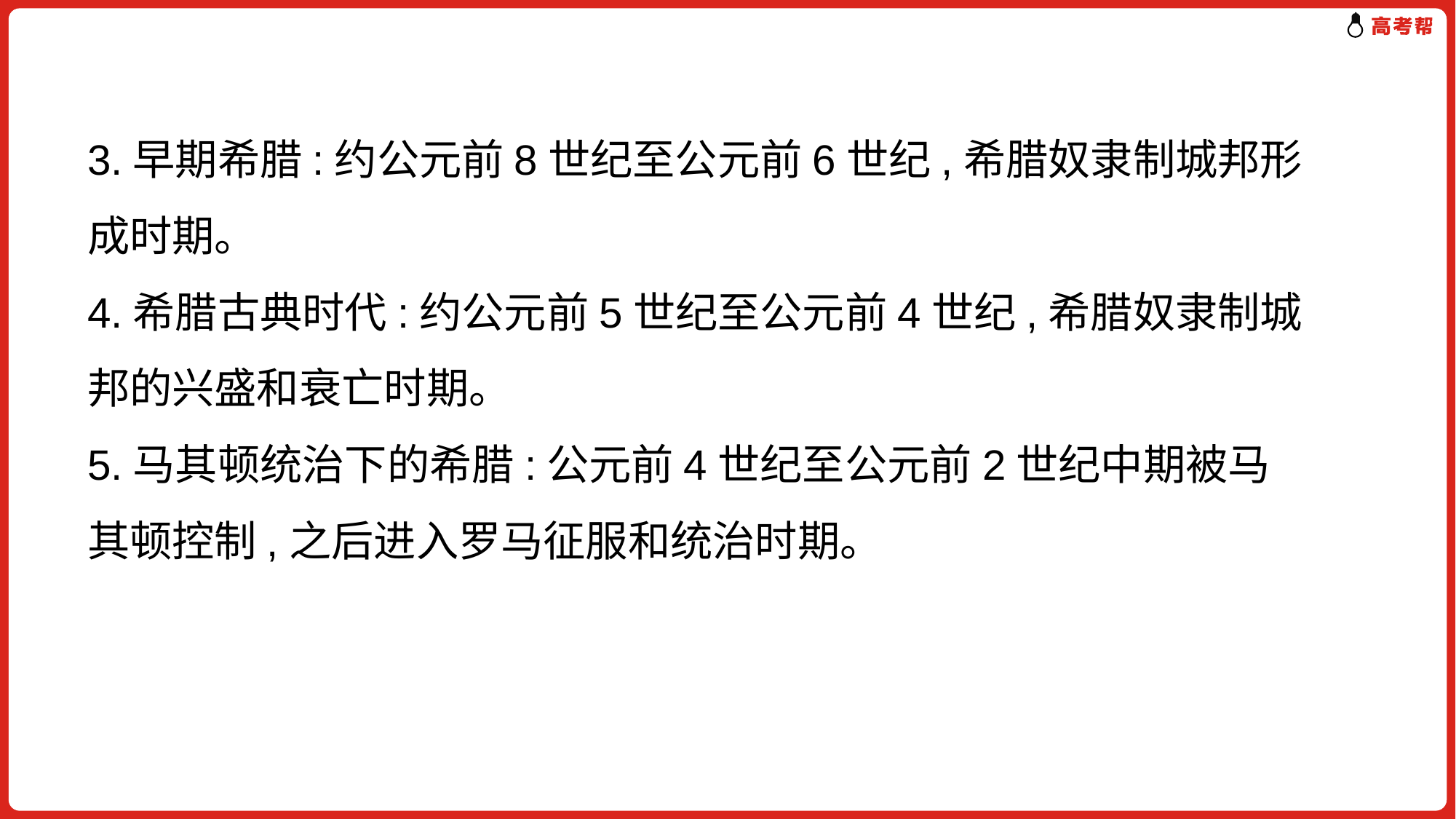

3.早期希腊:约公元前8世纪至公元前6世纪,希腊奴隶制城邦形成时期。
4.希腊古典时代:约公元前5世纪至公元前4世纪,希腊奴隶制城邦的兴盛和衰亡时期。
5.马其顿统治下的希腊:公元前4世纪至公元前2世纪中期被马其顿控制,之后进入罗马征服和统治时期。